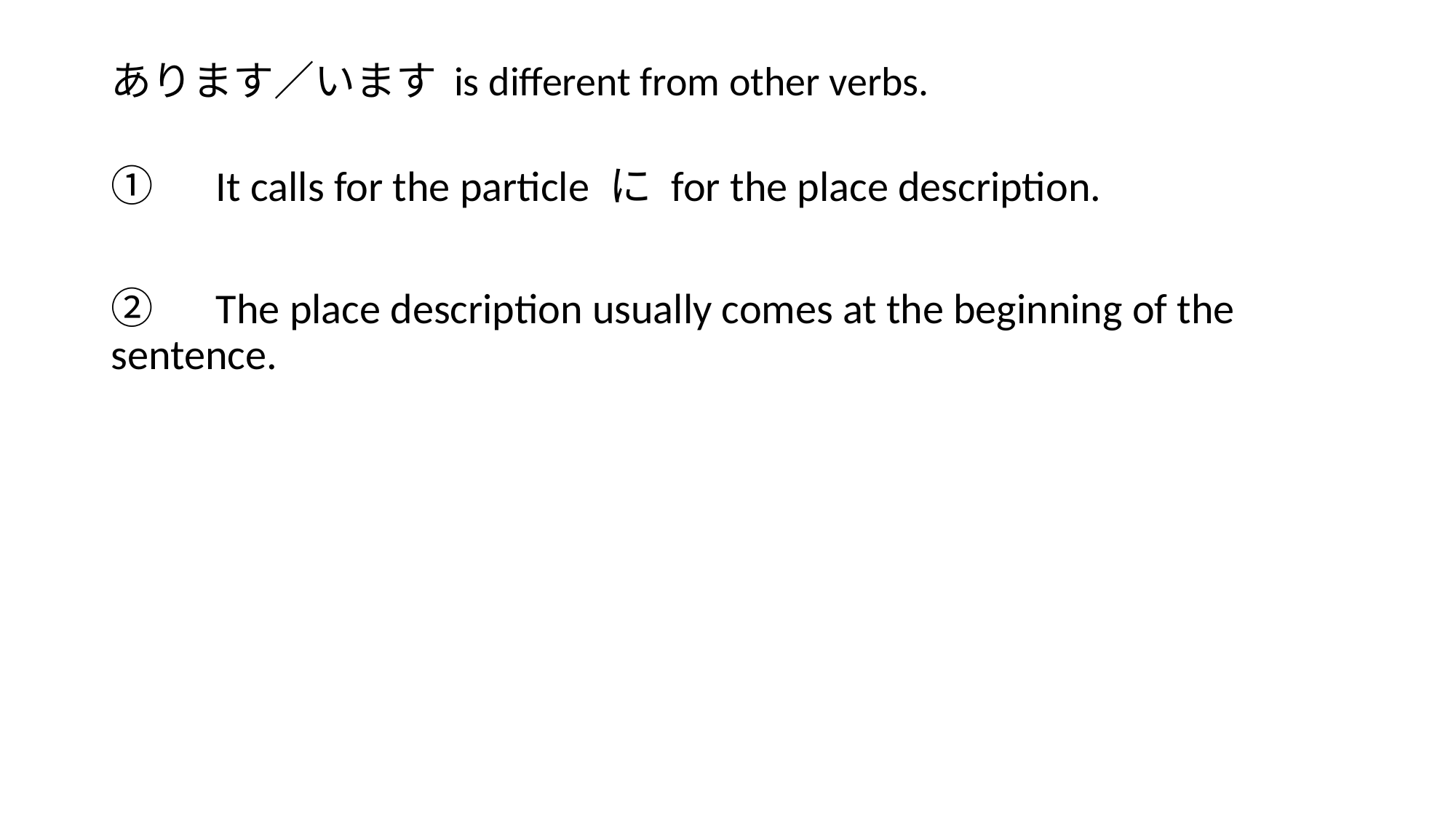

# あります／います is different from other verbs.
①　It calls for the particle に for the place description.

②　The place description usually comes at the beginning of the sentence.